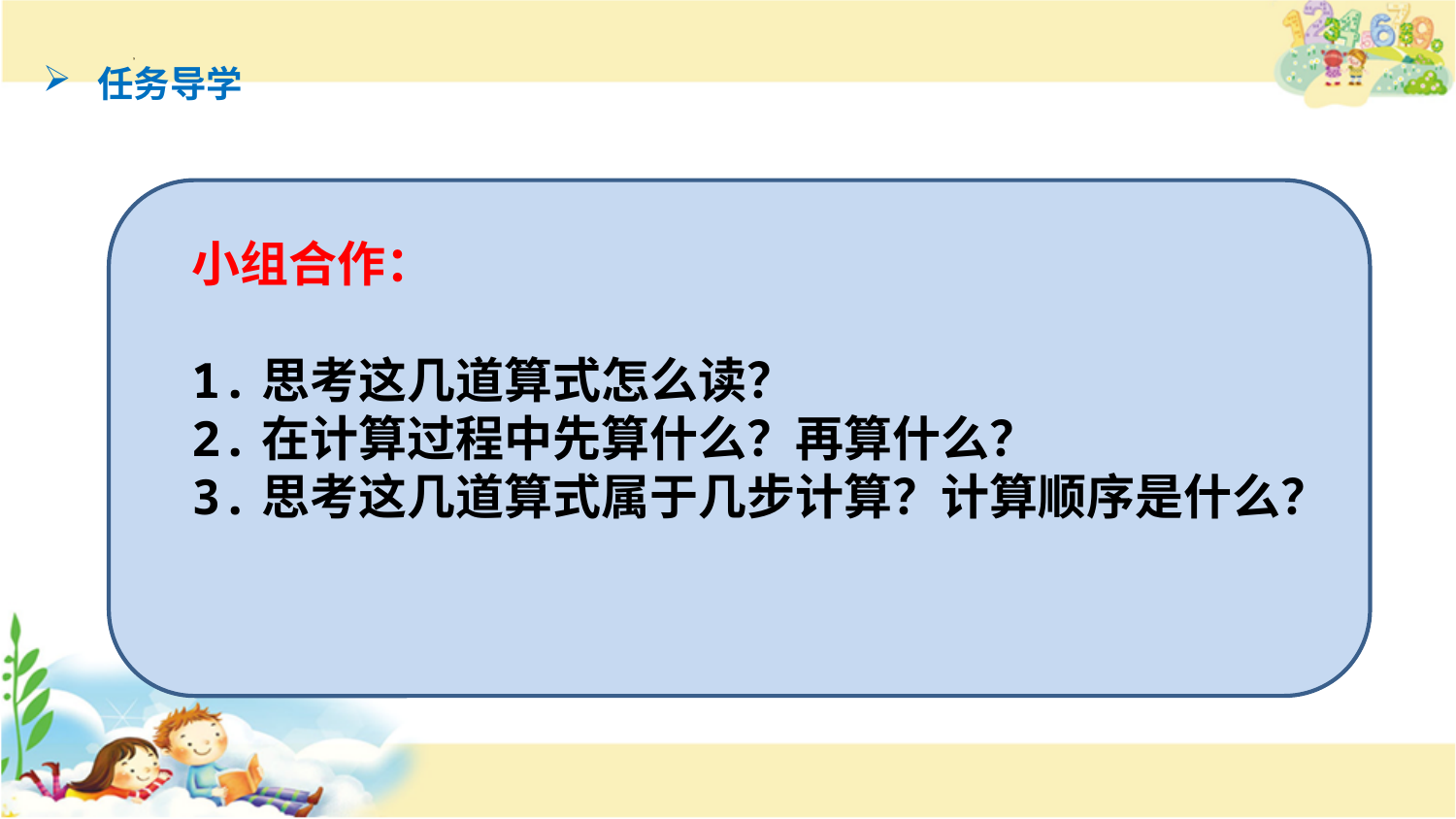

任务导学

小组合作：

1.思考这几道算式怎么读？
2.在计算过程中先算什么？再算什么？
3.思考这几道算式属于几步计算？计算顺序是什么？